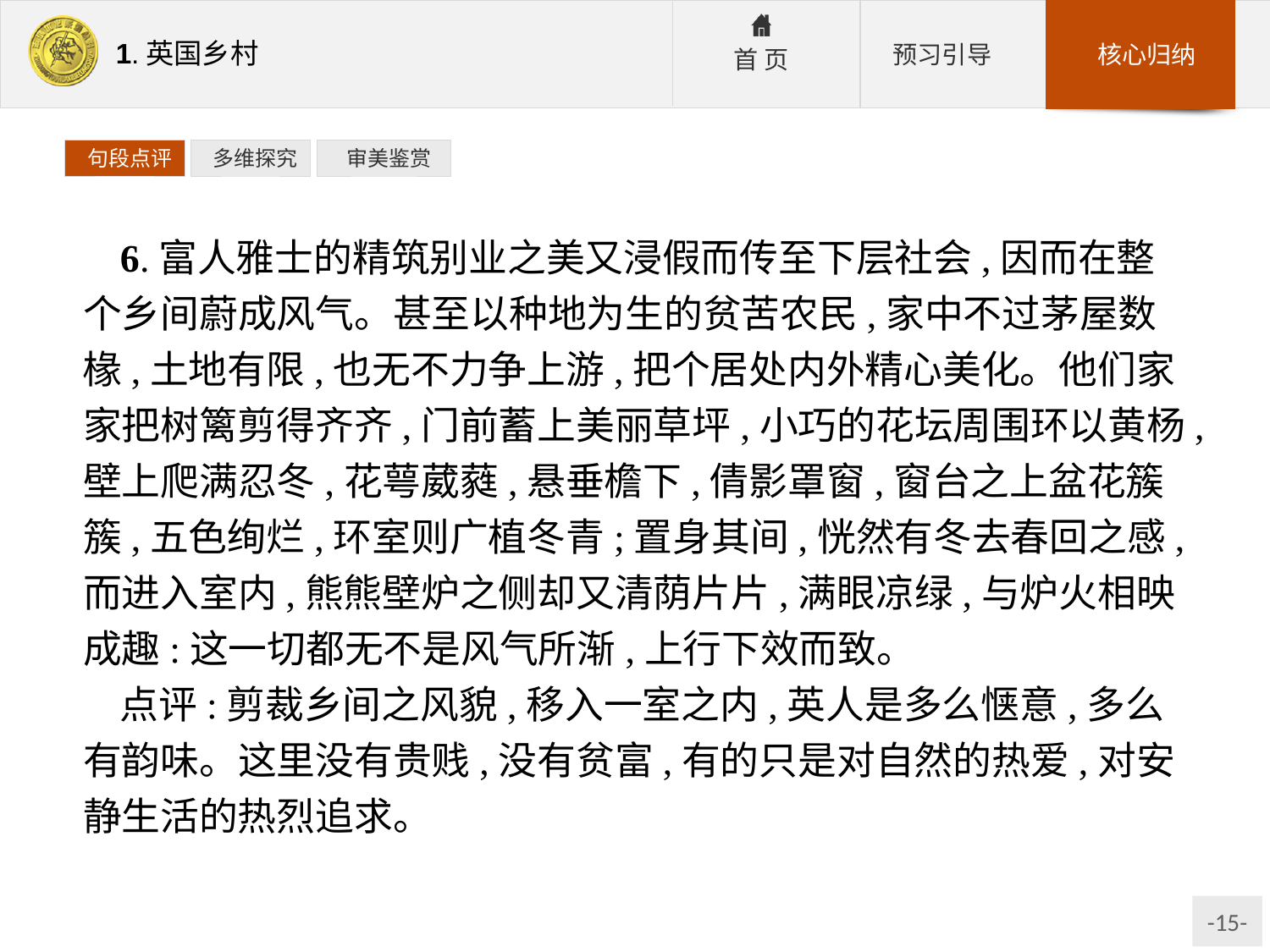

句段点评
 多维探究
 审美鉴赏
6.富人雅士的精筑别业之美又浸假而传至下层社会,因而在整个乡间蔚成风气。甚至以种地为生的贫苦农民,家中不过茅屋数椽,土地有限,也无不力争上游,把个居处内外精心美化。他们家家把树篱剪得齐齐,门前蓄上美丽草坪,小巧的花坛周围环以黄杨,壁上爬满忍冬,花萼葳蕤,悬垂檐下,倩影罩窗,窗台之上盆花簇簇,五色绚烂,环室则广植冬青;置身其间,恍然有冬去春回之感,而进入室内,熊熊壁炉之侧却又清荫片片,满眼凉绿,与炉火相映成趣:这一切都无不是风气所渐,上行下效而致。
点评:剪裁乡间之风貌,移入一室之内,英人是多么惬意,多么有韵味。这里没有贵贱,没有贫富,有的只是对自然的热爱,对安静生活的热烈追求。